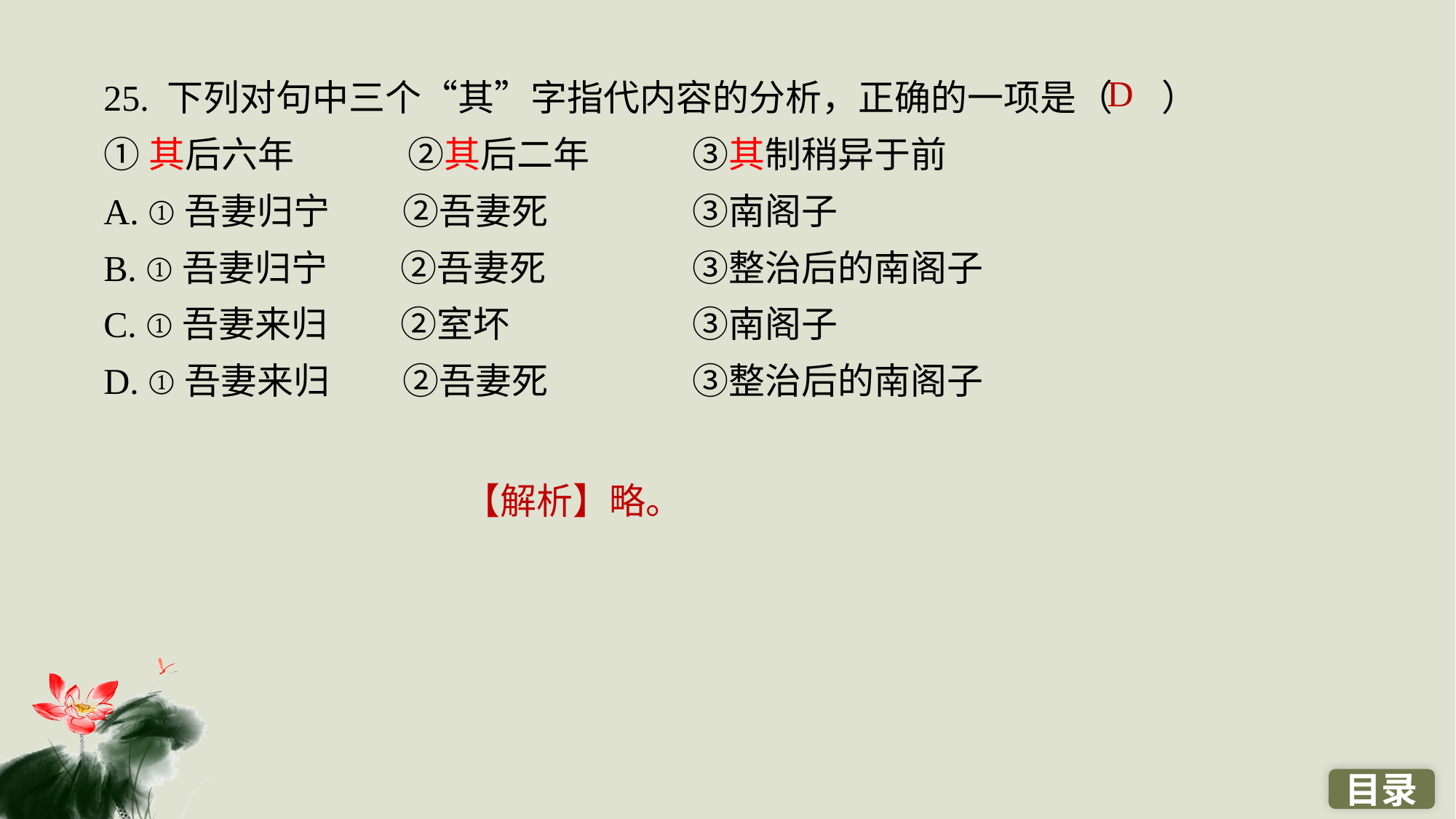

25. 下列对句中三个“其”字指代内容的分析，正确的一项是（      ）
①其后六年　　     ②其后二年 	③其制稍异于前
A. ①吾妻归宁　　②吾妻死　　	③南阁子
B. ①吾妻归宁　　②吾妻死　　	③整治后的南阁子
C. ①吾妻来归　　②室坏　　　	③南阁子
D. ①吾妻来归　　②吾妻死　　	③整治后的南阁子
D
【解析】略。